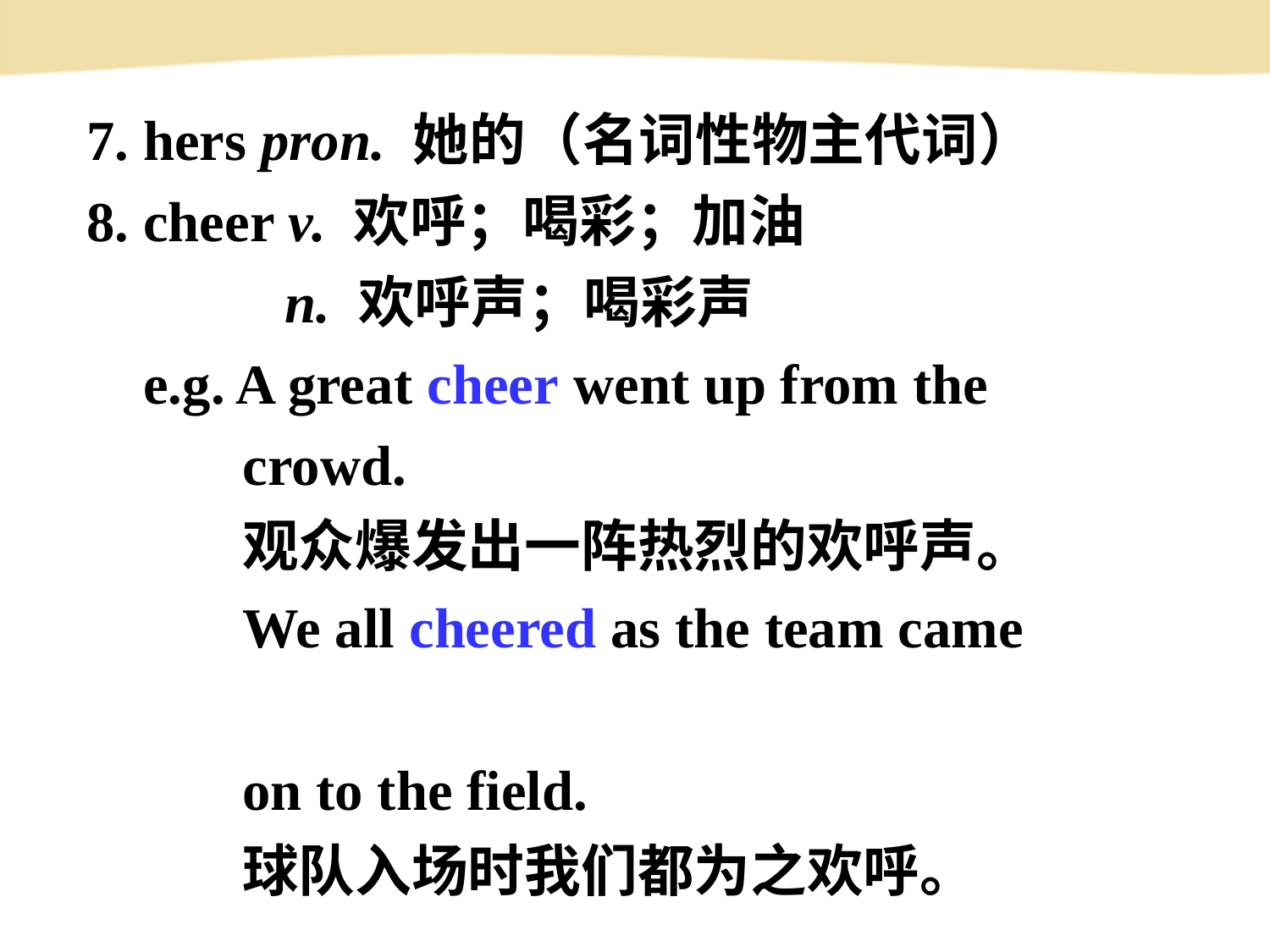

7. hers pron. 她的（名词性物主代词）
8. cheer v. 欢呼；喝彩；加油
              n. 欢呼声；喝彩声
    e.g. A great cheer went up from the
           crowd.
           观众爆发出一阵热烈的欢呼声。
           We all cheered as the team came
           on to the field.
           球队入场时我们都为之欢呼。